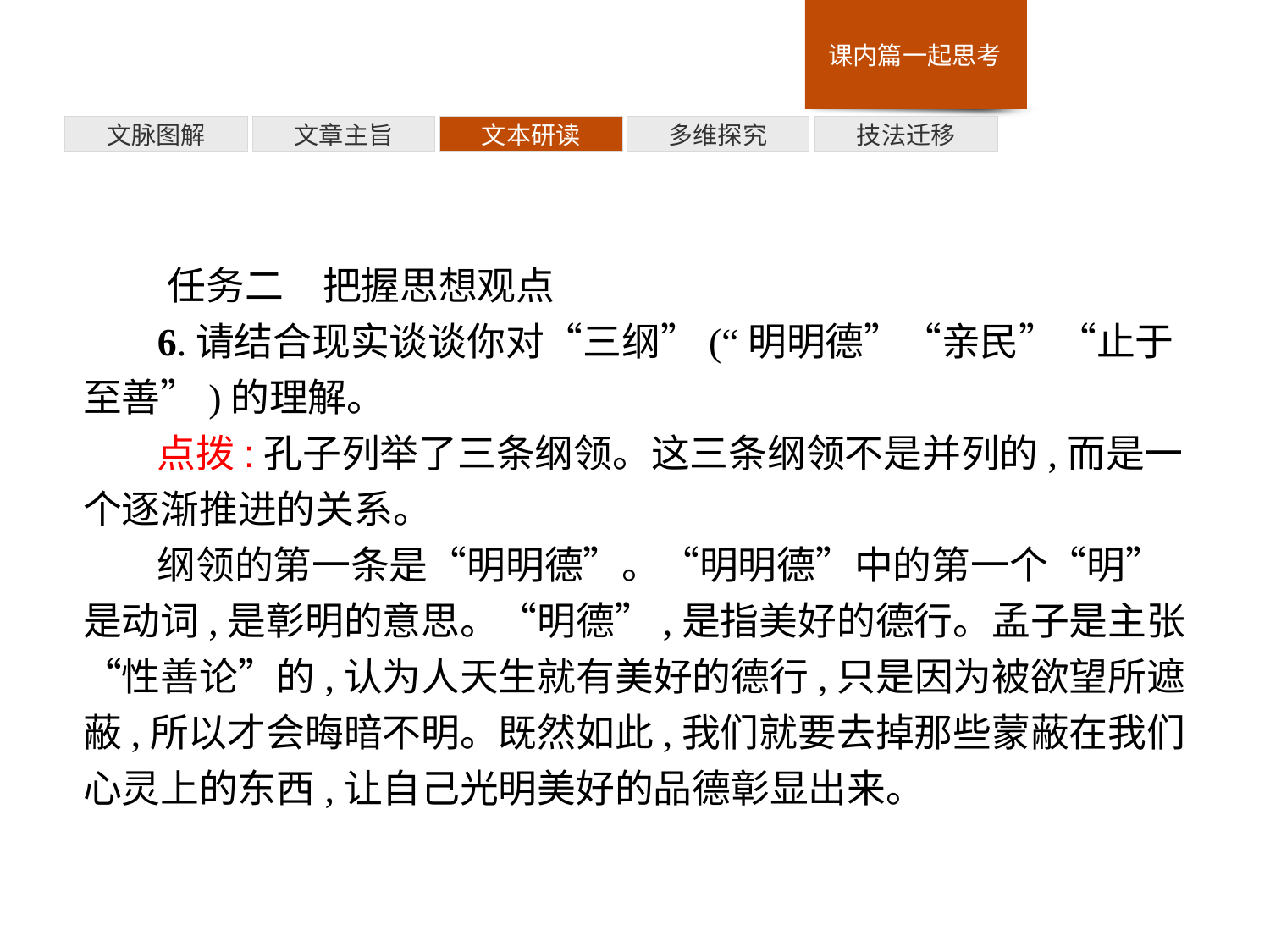

技法迁移
多维探究
文本研读
文章主旨
文脉图解
任务二　把握思想观点
6.请结合现实谈谈你对“三纲”(“明明德”“亲民”“止于至善”)的理解。
点拨:孔子列举了三条纲领。这三条纲领不是并列的,而是一个逐渐推进的关系。
纲领的第一条是“明明德”。“明明德”中的第一个“明”是动词,是彰明的意思。“明德”,是指美好的德行。孟子是主张“性善论”的,认为人天生就有美好的德行,只是因为被欲望所遮蔽,所以才会晦暗不明。既然如此,我们就要去掉那些蒙蔽在我们心灵上的东西,让自己光明美好的品德彰显出来。